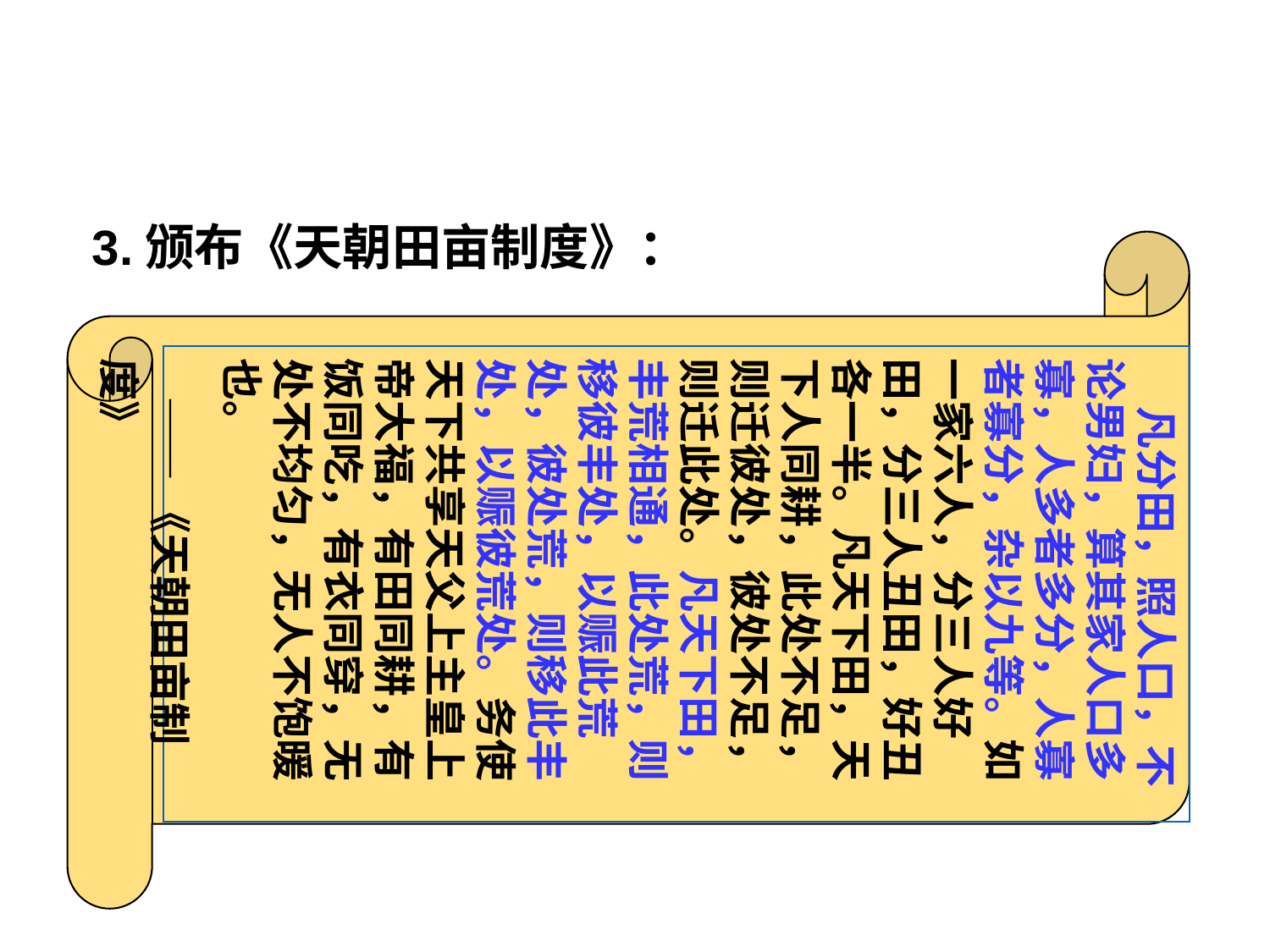

3.颁布《天朝田亩制度》：

    凡分田，照人口，不论男妇，算其家人口多寡，人多者多分，人寡者寡分，杂以九等。如一家六人，分三人好田，分三人丑田，好丑各一半。凡天下田，天下人同耕，此处不足，则迁彼处，彼处不足，则迁此处。凡天下田，丰荒相通，此处荒，则移彼丰处，以赈此荒处，彼处荒，则移此丰处，以赈彼荒处。务使天下共享天父上主皇上帝大福，有田同耕，有饭同吃，有衣同穿，无处不均匀，无人不饱暖也。
    ——《天朝田亩制度》